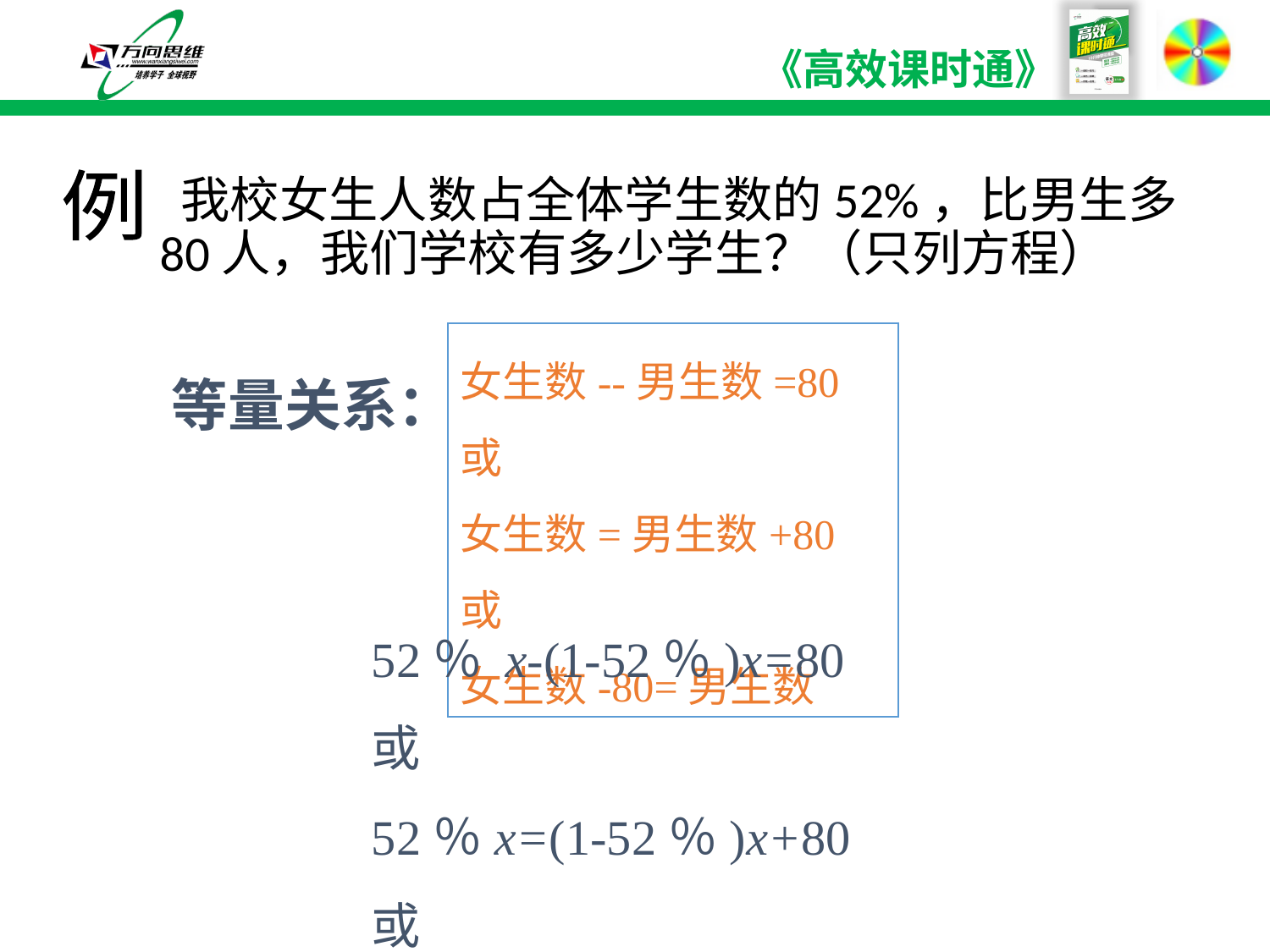

例
   我校女生人数占全体学生数的52%，比男生多80人，我们学校有多少学生？（只列方程）
女生数--男生数=80 或
女生数=男生数+80 或
女生数-80=男生数
等量关系：
52％ x-(1-52％)x=80或
52％x=(1-52％)x+80或
52％x-80=(1-52％)x